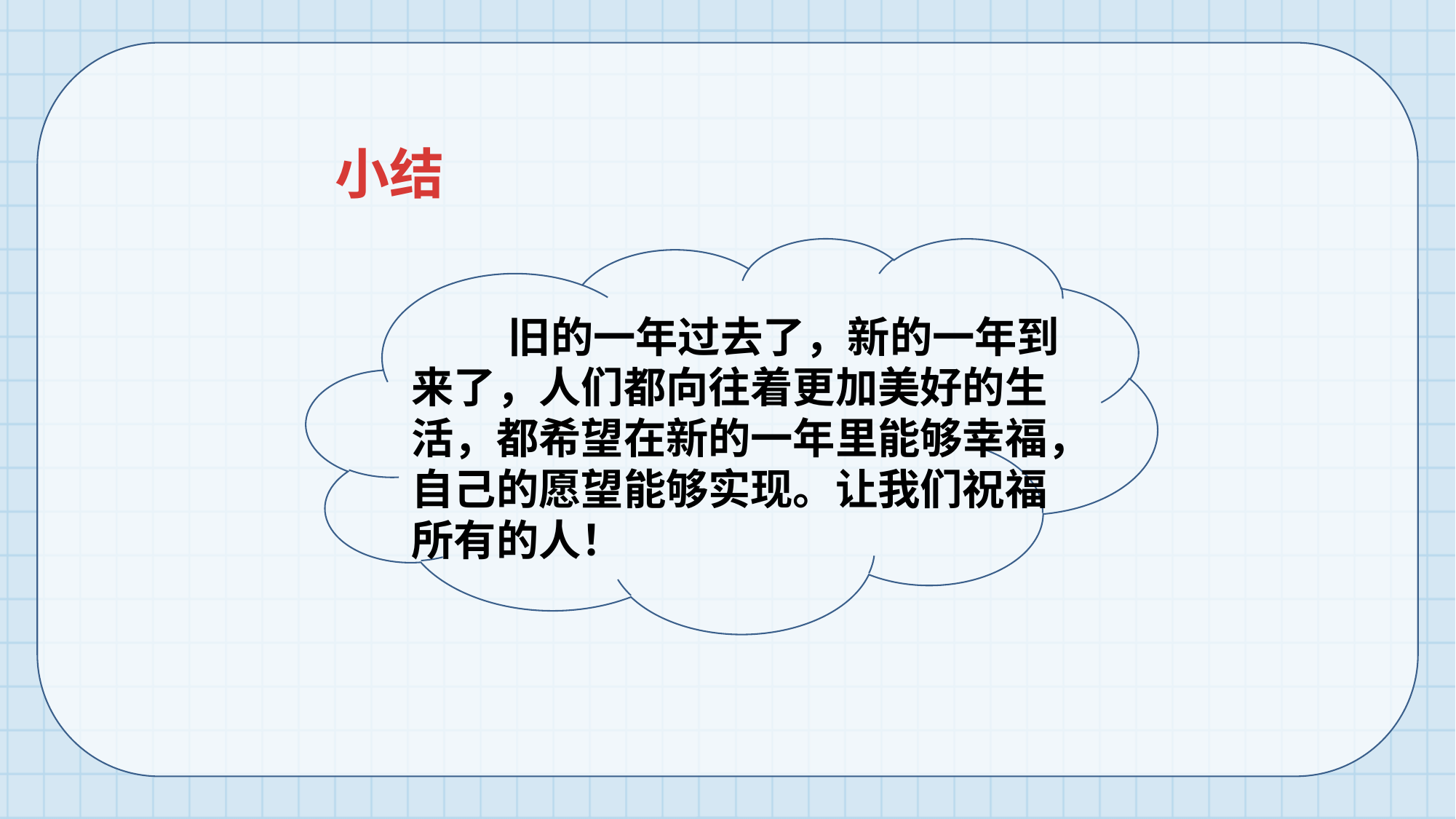

小结

         旧的一年过去了，新的一年到来了，人们都向往着更加美好的生活，都希望在新的一年里能够幸福，自己的愿望能够实现。让我们祝福所有的人！